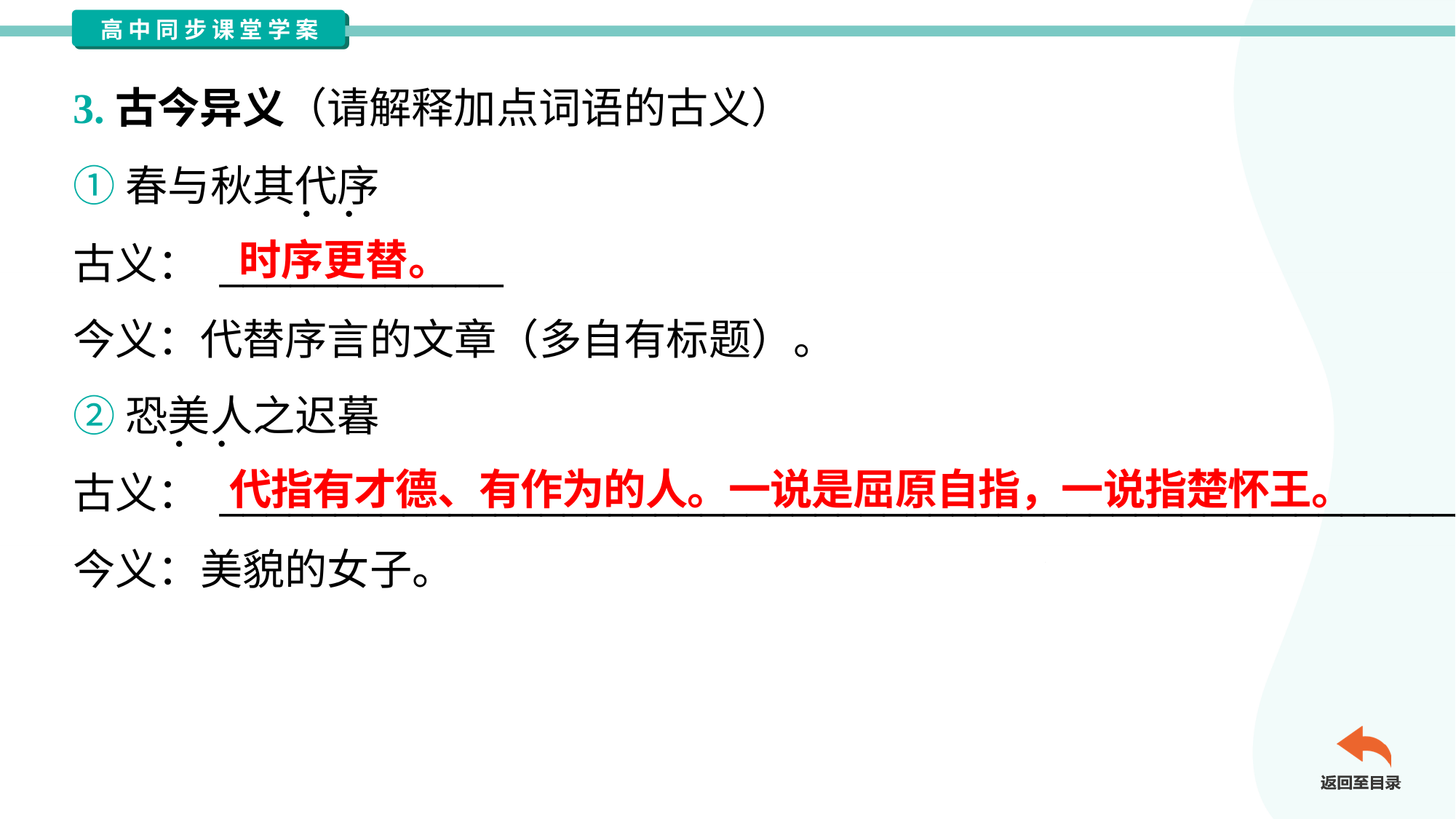

3.古今异义（请解释加点词语的古义）
①春与秋其代序
古义： ____________
今义：代替序言的文章（多自有标题）。
时序更替。

②恐美人之迟暮
古义： ________________________________________________________
今义：美貌的女子。
代指有才德、有作为的人。一说是屈原自指，一说指楚怀王。